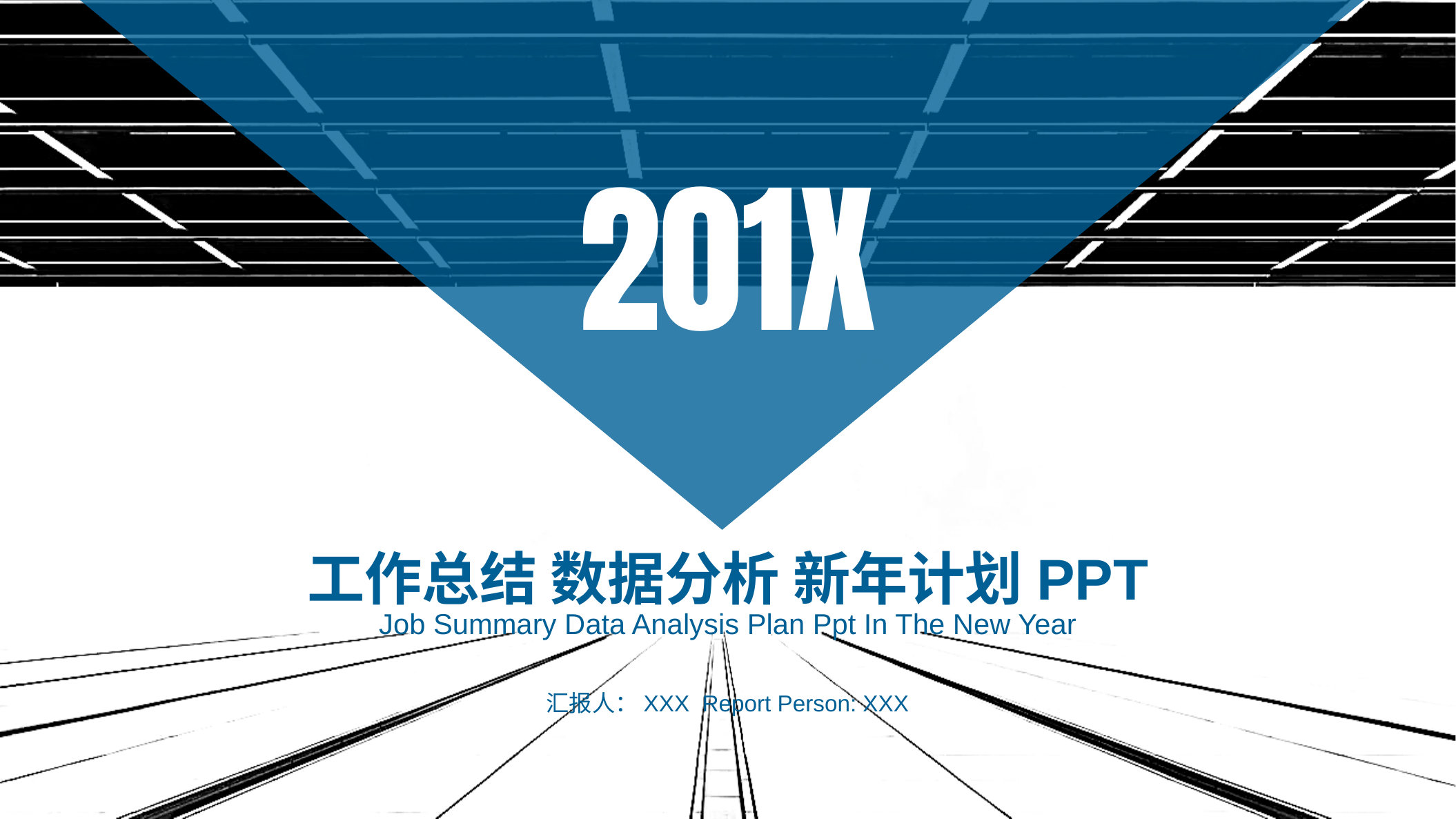

201X
工作总结 数据分析 新年计划PPT
Job Summary Data Analysis Plan Ppt In The New Year
汇报人：XXX  Report Person: XXX